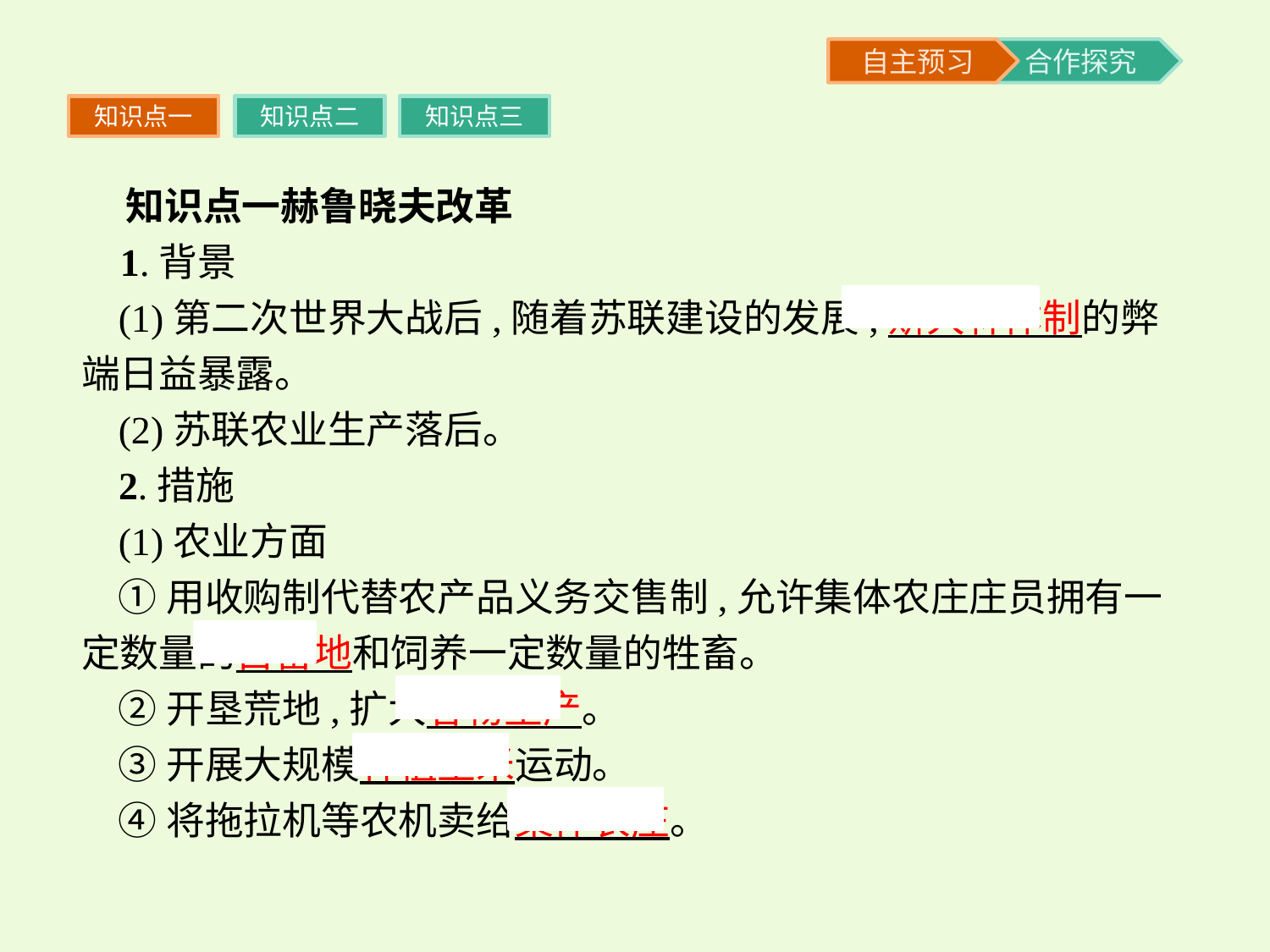

知识点一
知识点二
知识点三
    知识点一赫鲁晓夫改革
    1.背景
(1)第二次世界大战后,随着苏联建设的发展,斯大林体制的弊端日益暴露。
(2)苏联农业生产落后。
2.措施
(1)农业方面
①用收购制代替农产品义务交售制,允许集体农庄庄员拥有一定数量的自留地和饲养一定数量的牲畜。
②开垦荒地,扩大谷物生产。
③开展大规模种植玉米运动。
④将拖拉机等农机卖给集体农庄。